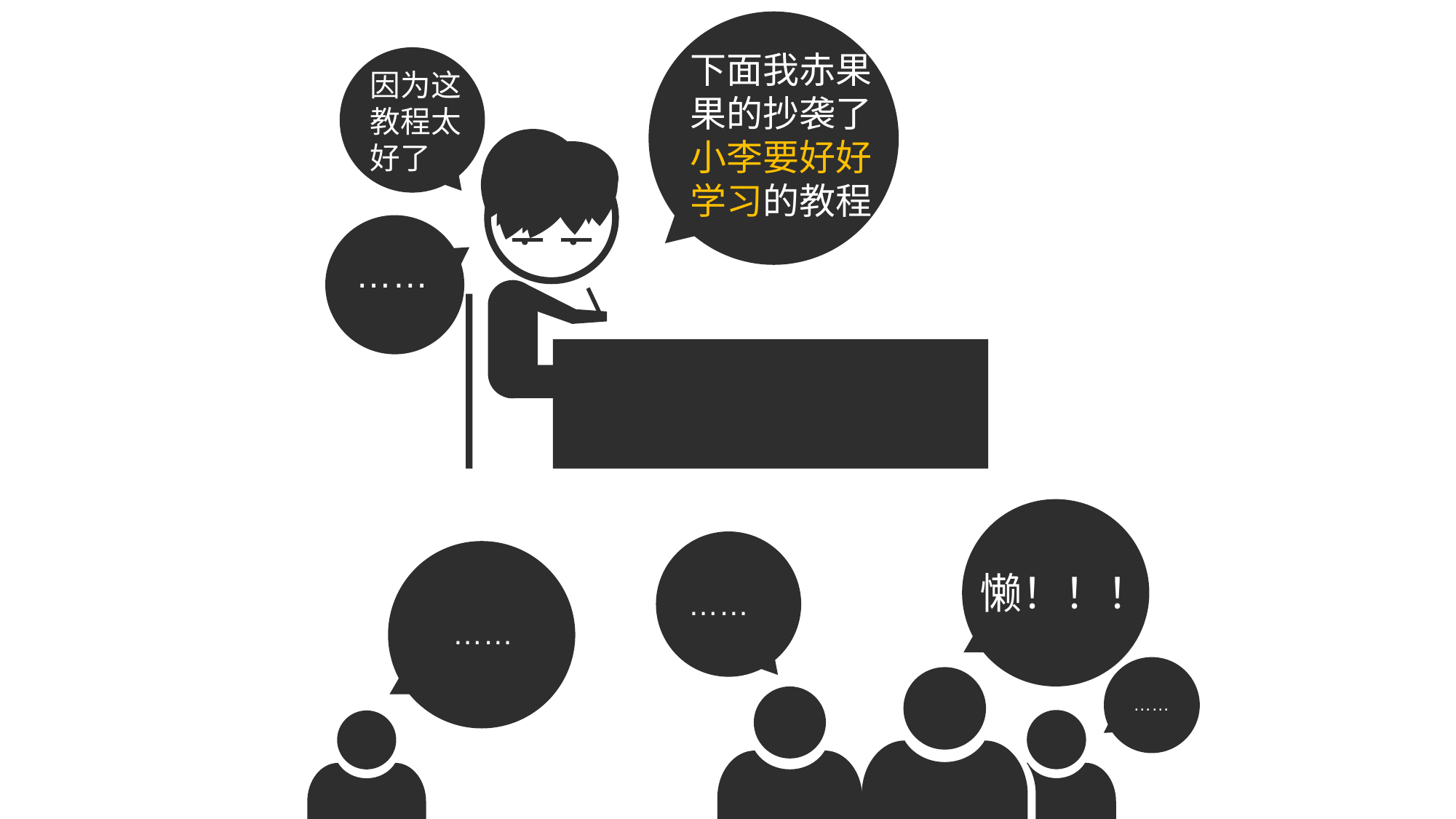

下面我赤果果的抄袭了小李要好好学习的教程

因为这教程太好了

……

懒！！！

……

……

……